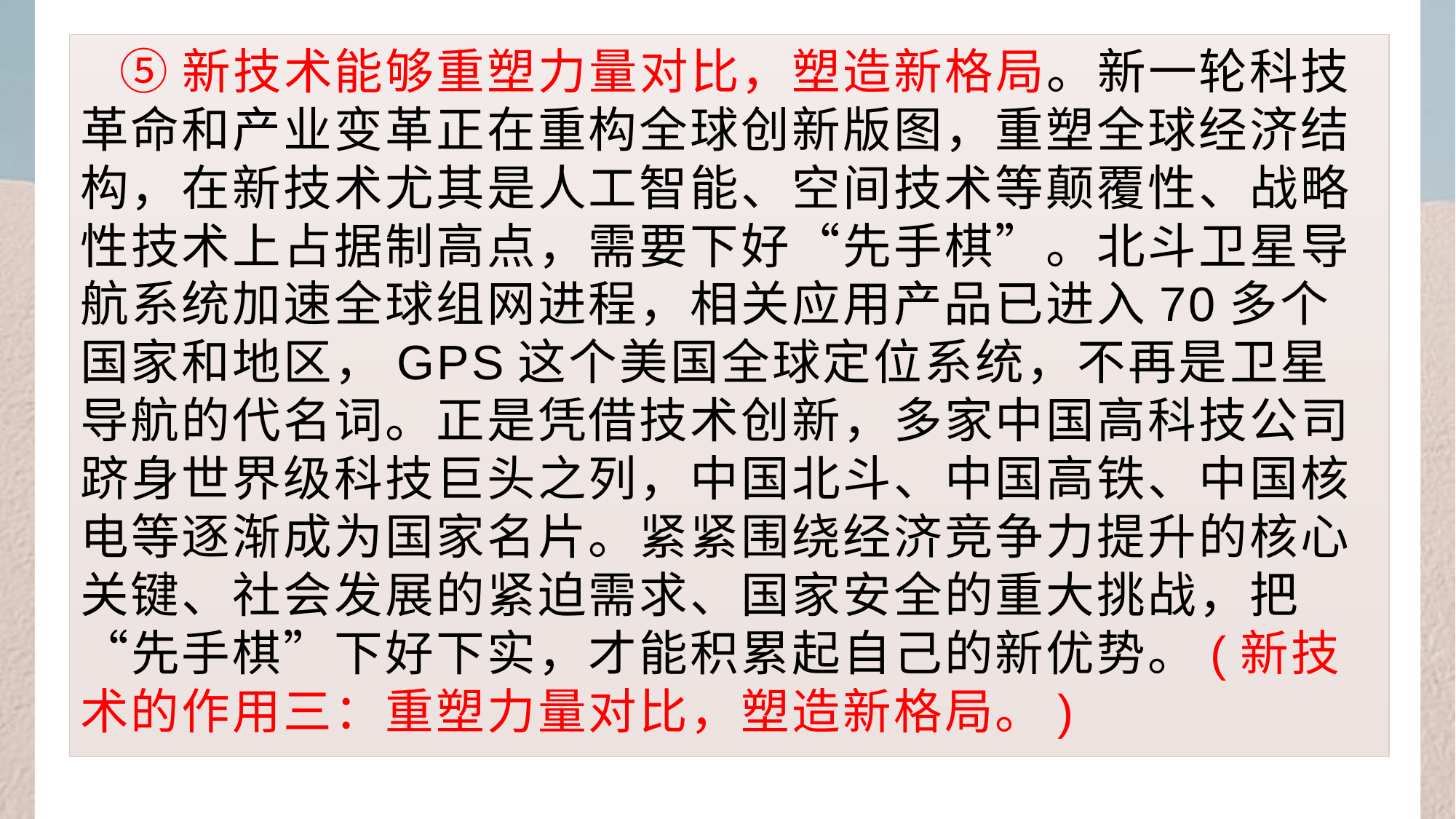

⑤新技术能够重塑力量对比，塑造新格局。新一轮科技革命和产业变革正在重构全球创新版图，重塑全球经济结构，在新技术尤其是人工智能、空间技术等颠覆性、战略性技术上占据制高点，需要下好“先手棋”。北斗卫星导航系统加速全球组网进程，相关应用产品已进入70多个国家和地区，GPS这个美国全球定位系统，不再是卫星导航的代名词。正是凭借技术创新，多家中国高科技公司跻身世界级科技巨头之列，中国北斗、中国高铁、中国核电等逐渐成为国家名片。紧紧围绕经济竞争力提升的核心关键、社会发展的紧迫需求、国家安全的重大挑战，把“先手棋”下好下实，才能积累起自己的新优势。(新技术的作用三：重塑力量对比，塑造新格局。)